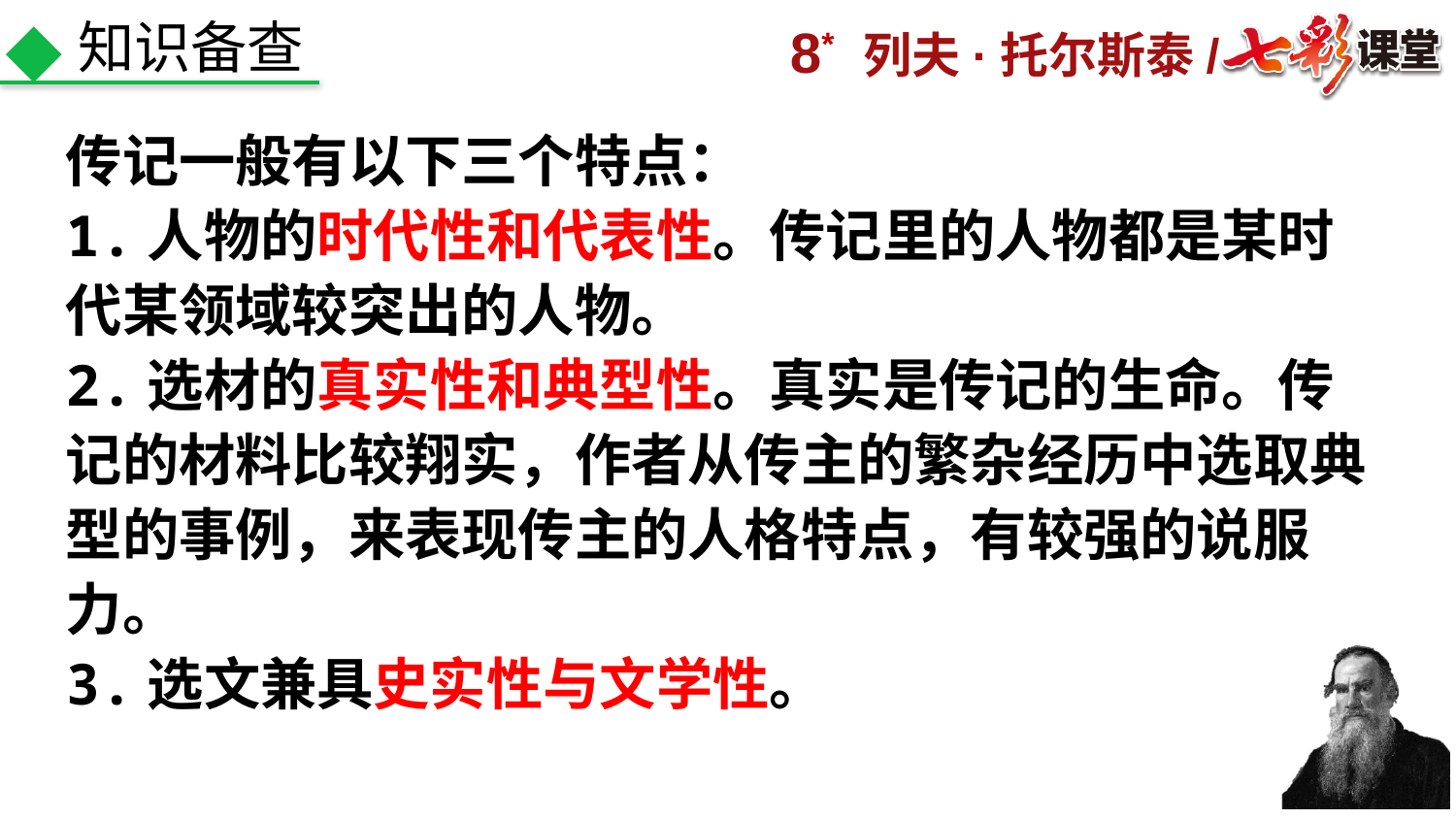

知识备查

传记一般有以下三个特点：
1.人物的时代性和代表性。传记里的人物都是某时代某领域较突出的人物。
2.选材的真实性和典型性。真实是传记的生命。传记的材料比较翔实，作者从传主的繁杂经历中选取典型的事例，来表现传主的人格特点，有较强的说服力。
3.选文兼具史实性与文学性。